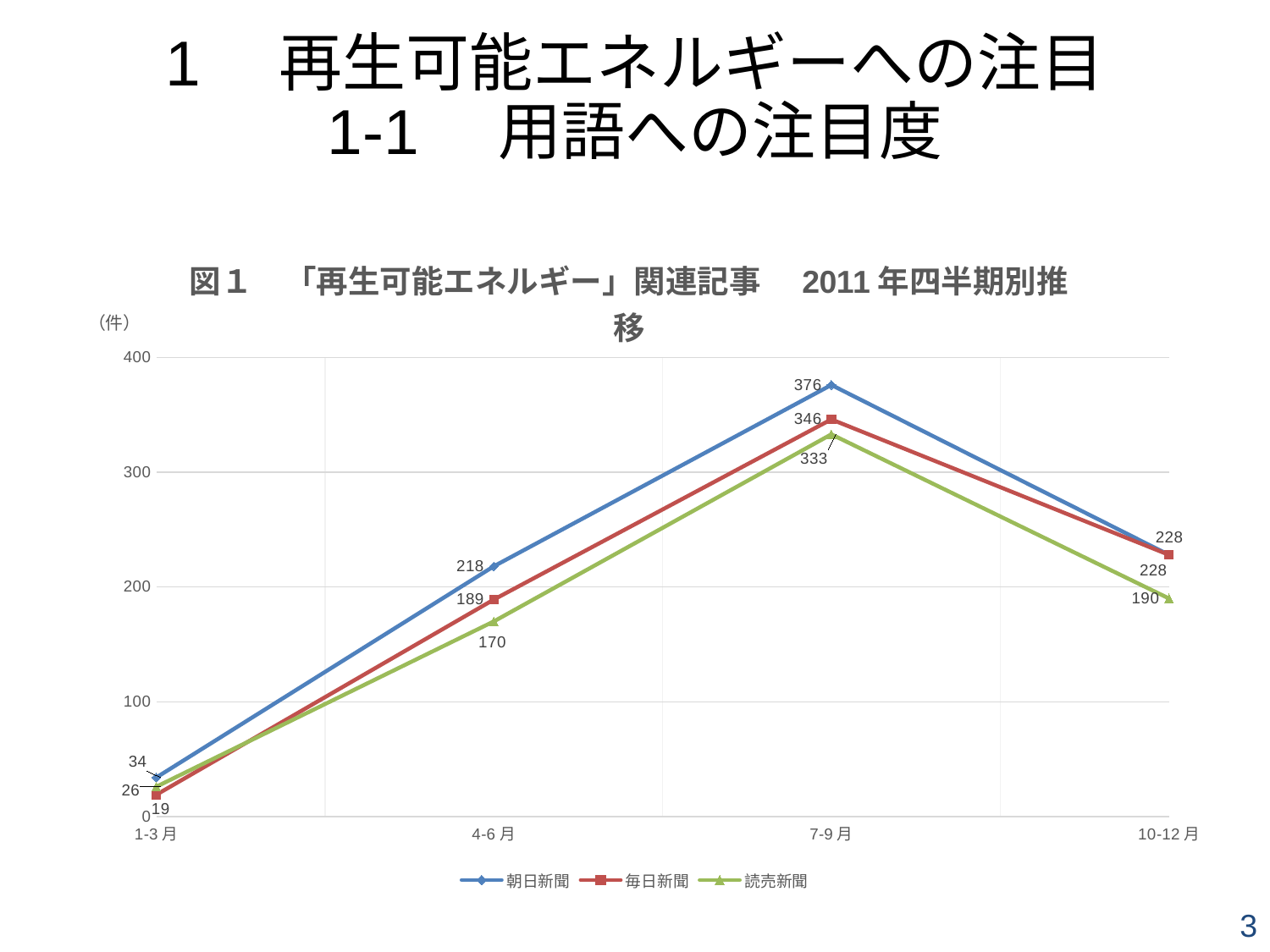

# 1　再生可能エネルギーへの注目 1-1　用語への注目度

### Chart: 図１　「再生可能エネルギー」関連記事　2011年四半期別推移

| Category | 朝日新聞 | 毎日新聞 | 読売新聞 |
|---|---|---|---|
| 1-3月 | 34.0 | 19.0 | 26.0 |
| 4-6月 | 218.0 | 189.0 | 170.0 |
| 7-9月 | 376.0 | 346.0 | 333.0 |
| 10-12月 | 228.0 | 228.0 | 190.0 |
3